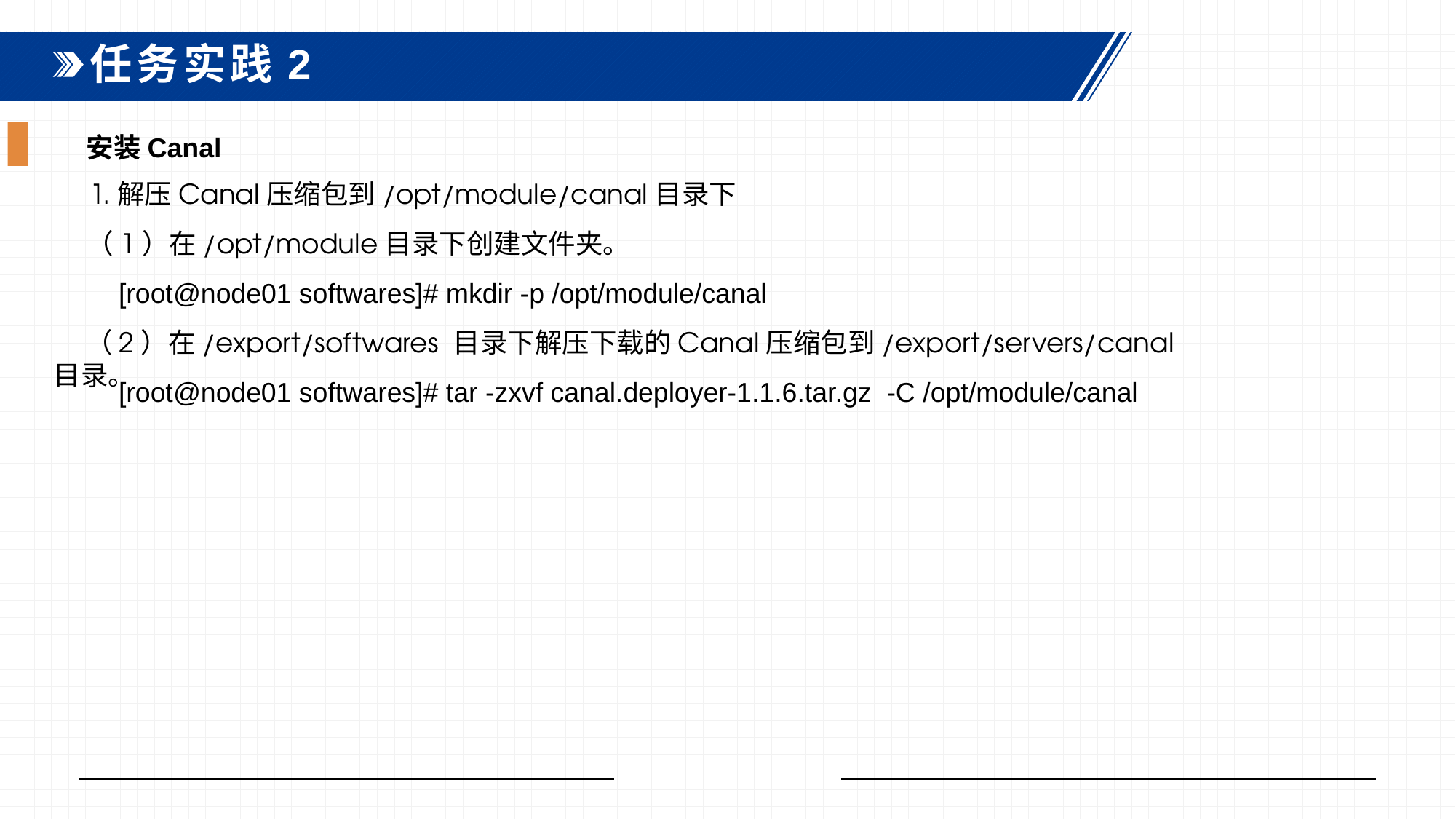

任务实践2
安装Canal
1.解压Canal压缩包到/opt/module/canal目录下
（1）在/opt/module目录下创建文件夹。
[root@node01 softwares]# mkdir -p /opt/module/canal
（2）在/export/softwares 目录下解压下载的Canal压缩包到/export/servers/canal目录。
[root@node01 softwares]# tar -zxvf canal.deployer-1.1.6.tar.gz  -C /opt/module/canal